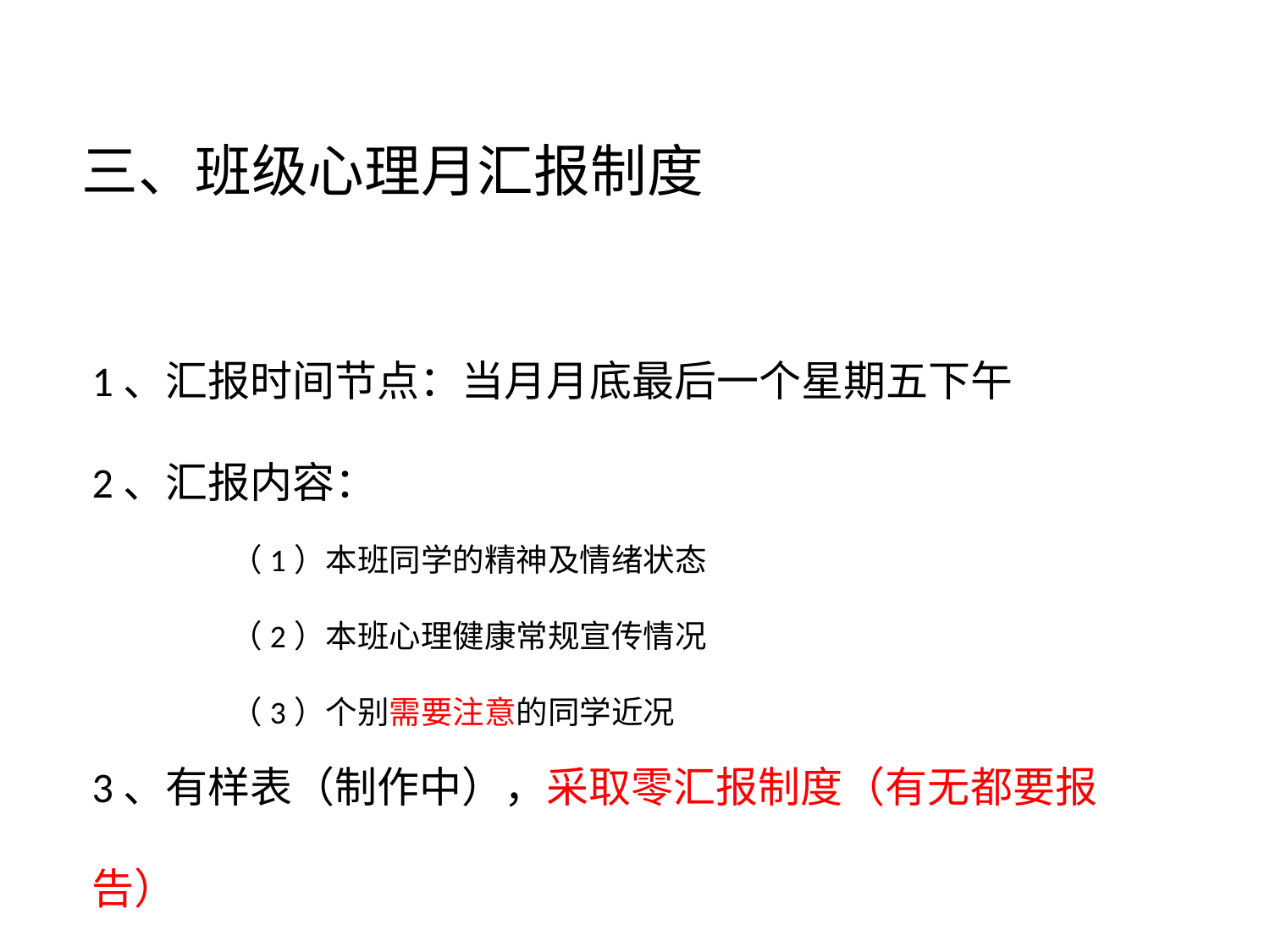

三、班级心理月汇报制度
1、汇报时间节点：当月月底最后一个星期五下午
2、汇报内容：

3、有样表（制作中），采取零汇报制度（有无都要报告）

（1）本班同学的精神及情绪状态
（2）本班心理健康常规宣传情况
（3）个别需要注意的同学近况